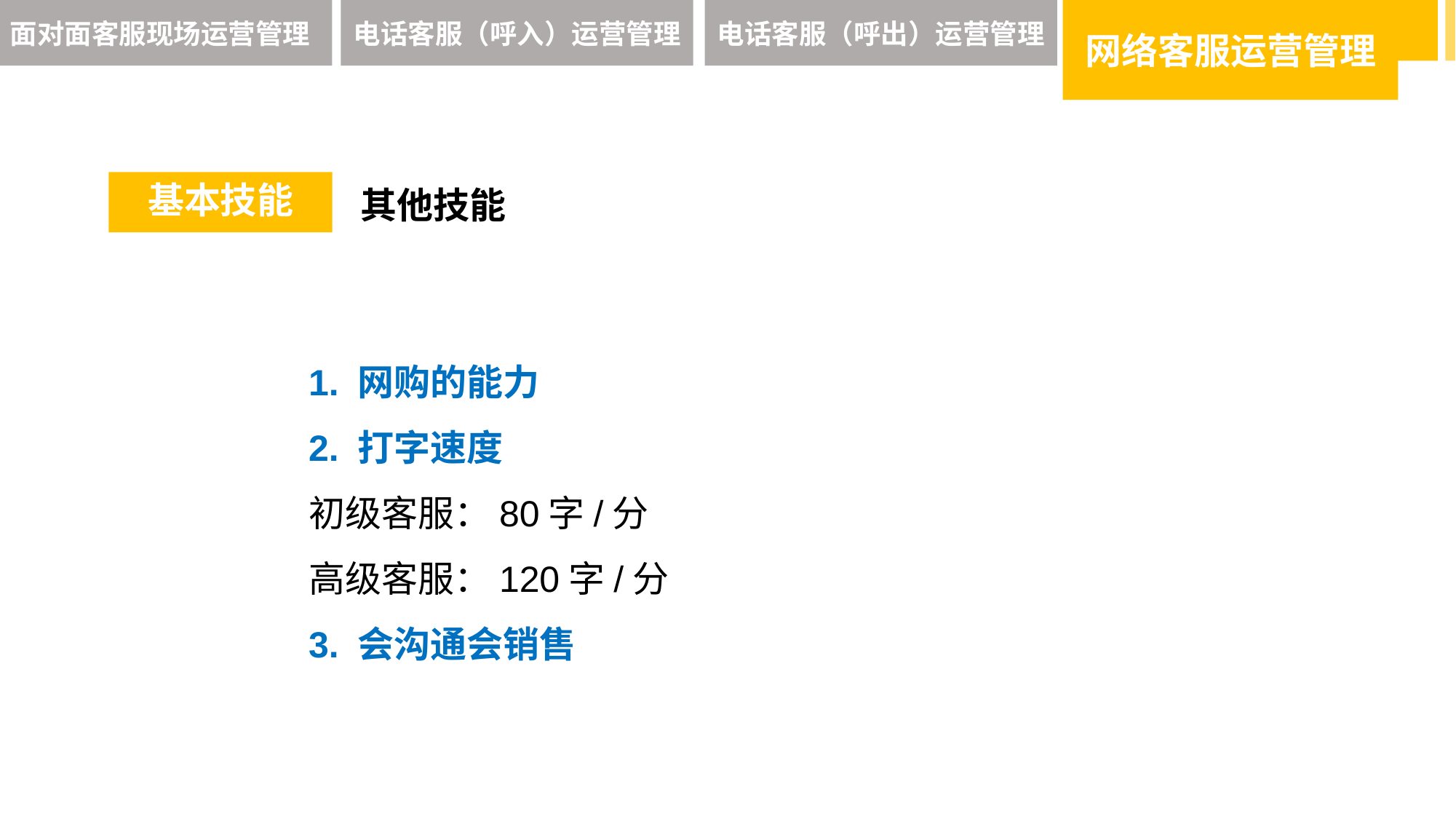

面对面客服现场运营管理
电话客服（呼入）运营管理
电话客服（呼出）运营管理
网络客服运营管理

基本技能
其他技能
1. 网购的能力
2. 打字速度
初级客服：80字/分
高级客服：120字/分
3. 会沟通会销售